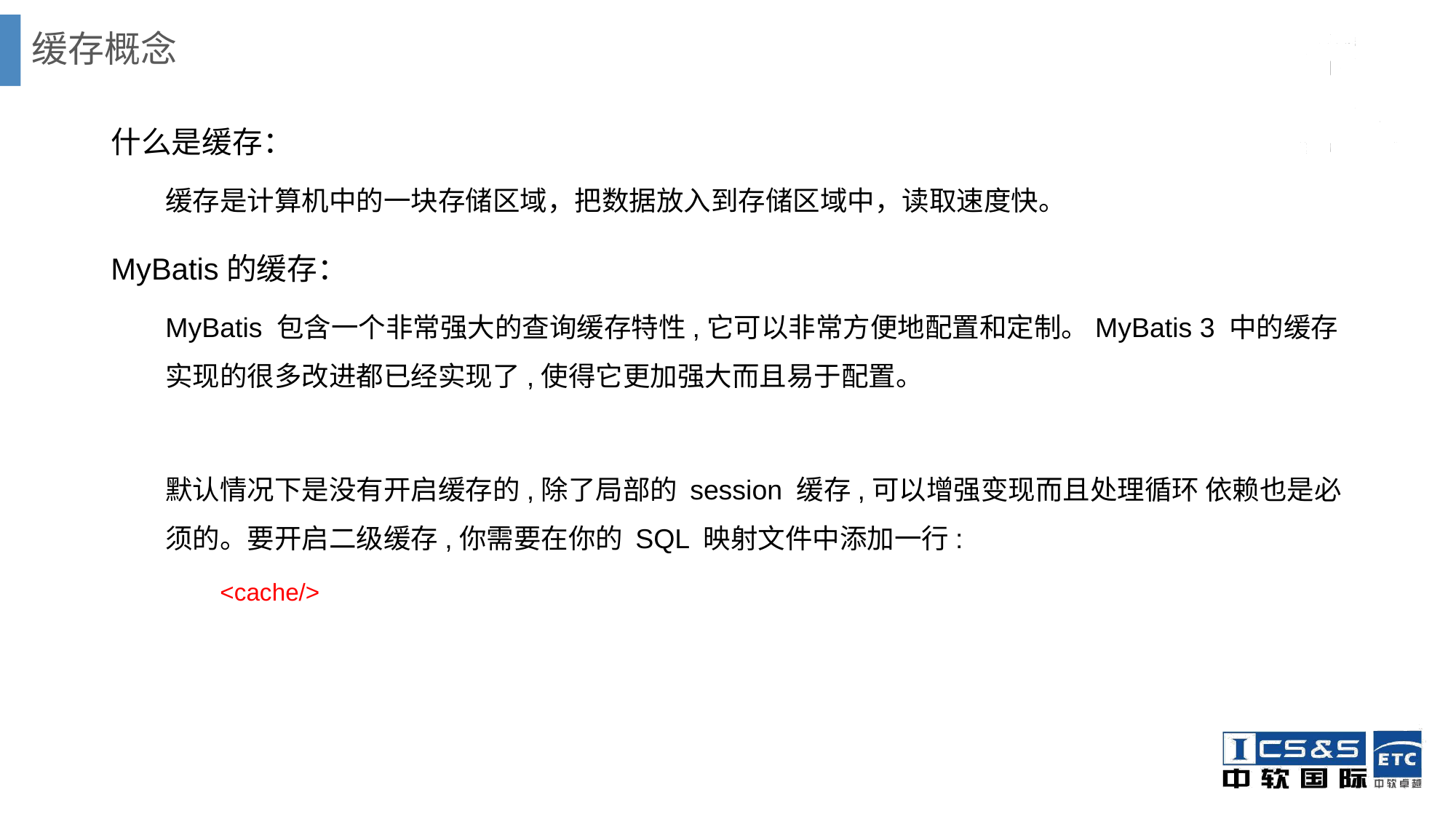

# 缓存概念
什么是缓存：
缓存是计算机中的一块存储区域，把数据放入到存储区域中，读取速度快。
MyBatis的缓存：
MyBatis 包含一个非常强大的查询缓存特性,它可以非常方便地配置和定制。MyBatis 3 中的缓存实现的很多改进都已经实现了,使得它更加强大而且易于配置。

默认情况下是没有开启缓存的,除了局部的 session 缓存,可以增强变现而且处理循环 依赖也是必须的。要开启二级缓存,你需要在你的 SQL 映射文件中添加一行:
<cache/>